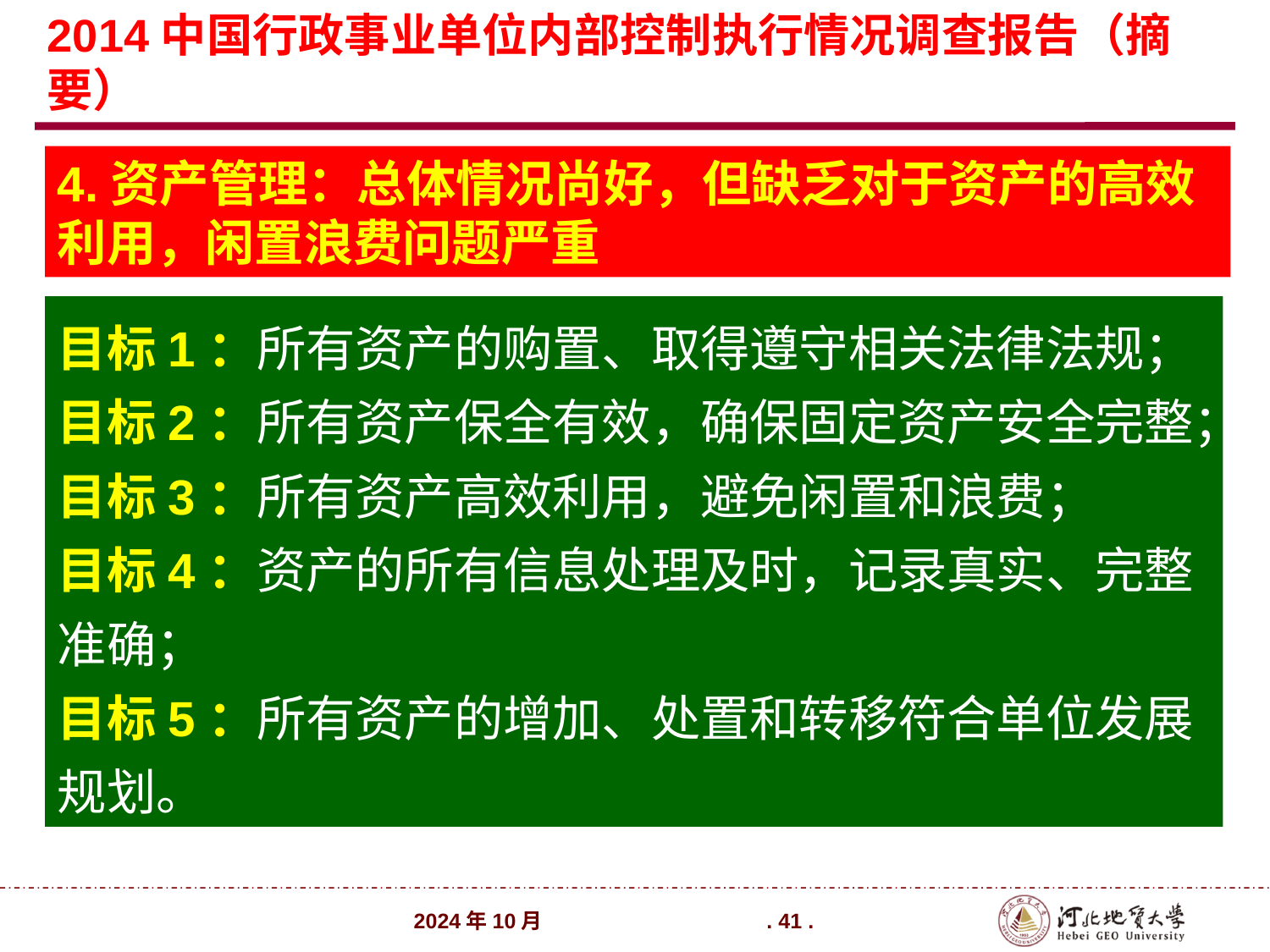

# 2014中国行政事业单位内部控制执行情况调查报告（摘要）
4.资产管理：总体情况尚好，但缺乏对于资产的高效利用，闲置浪费问题严重
目标1：所有资产的购置、取得遵守相关法律法规；目标2：所有资产保全有效，确保固定资产安全完整；目标3：所有资产高效利用，避免闲置和浪费；
目标4：资产的所有信息处理及时，记录真实、完整准确；
目标5：所有资产的增加、处置和转移符合单位发展规划。
2024年10月                                             . 41 .